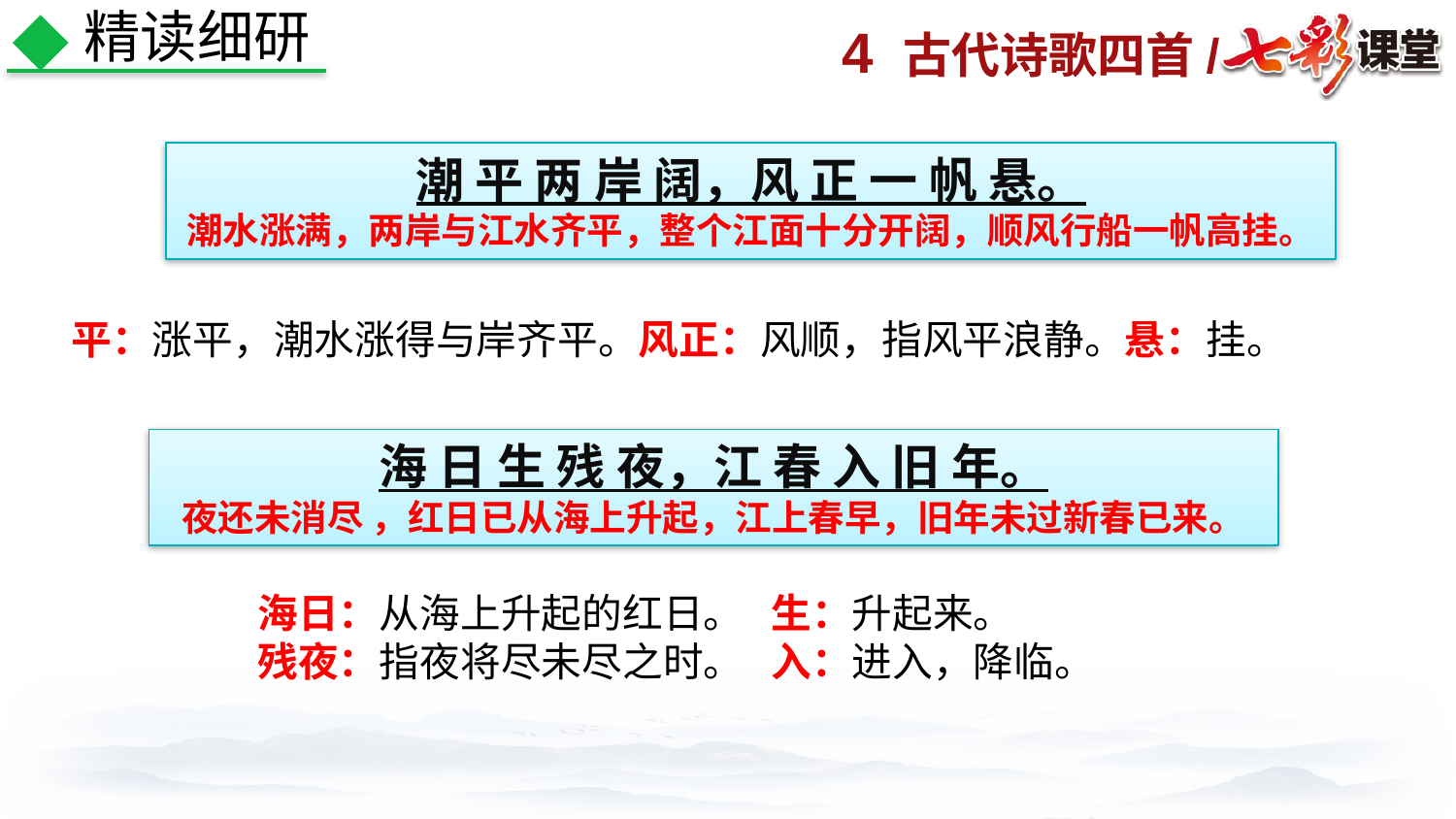

精读细研

潮 平 两 岸 阔，风 正 一 帆 悬。
潮水涨满，两岸与江水齐平，整个江面十分开阔，顺风行船一帆高挂。
平：涨平，潮水涨得与岸齐平。风正：风顺，指风平浪静。悬：挂。
海 日 生 残 夜，江 春 入 旧 年。
夜还未消尽 ，红日已从海上升起，江上春早，旧年未过新春已来。
海日：从海上升起的红日。   生：升起来。
残夜：指夜将尽未尽之时。   入：进入，降临。